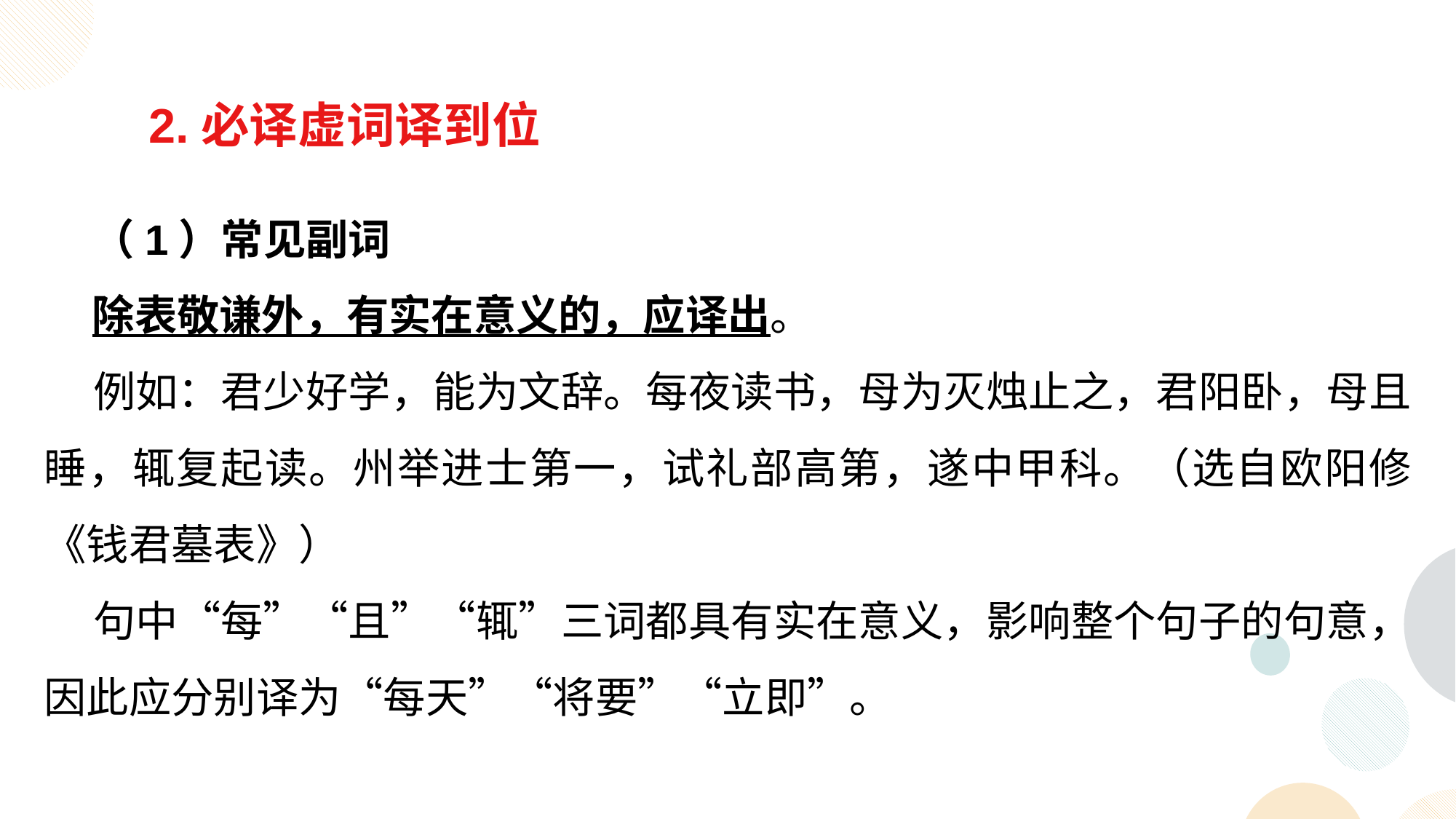

2.必译虚词译到位
    （1）常见副词
    除表敬谦外，有实在意义的，应译出。
    例如：君少好学，能为文辞。每夜读书，母为灭烛止之，君阳卧，母且睡，辄复起读。州举进士第一，试礼部高第，遂中甲科。（选自欧阳修《钱君墓表》）
    句中“每”“且”“辄”三词都具有实在意义，影响整个句子的句意，因此应分别译为“每天”“将要”“立即”。